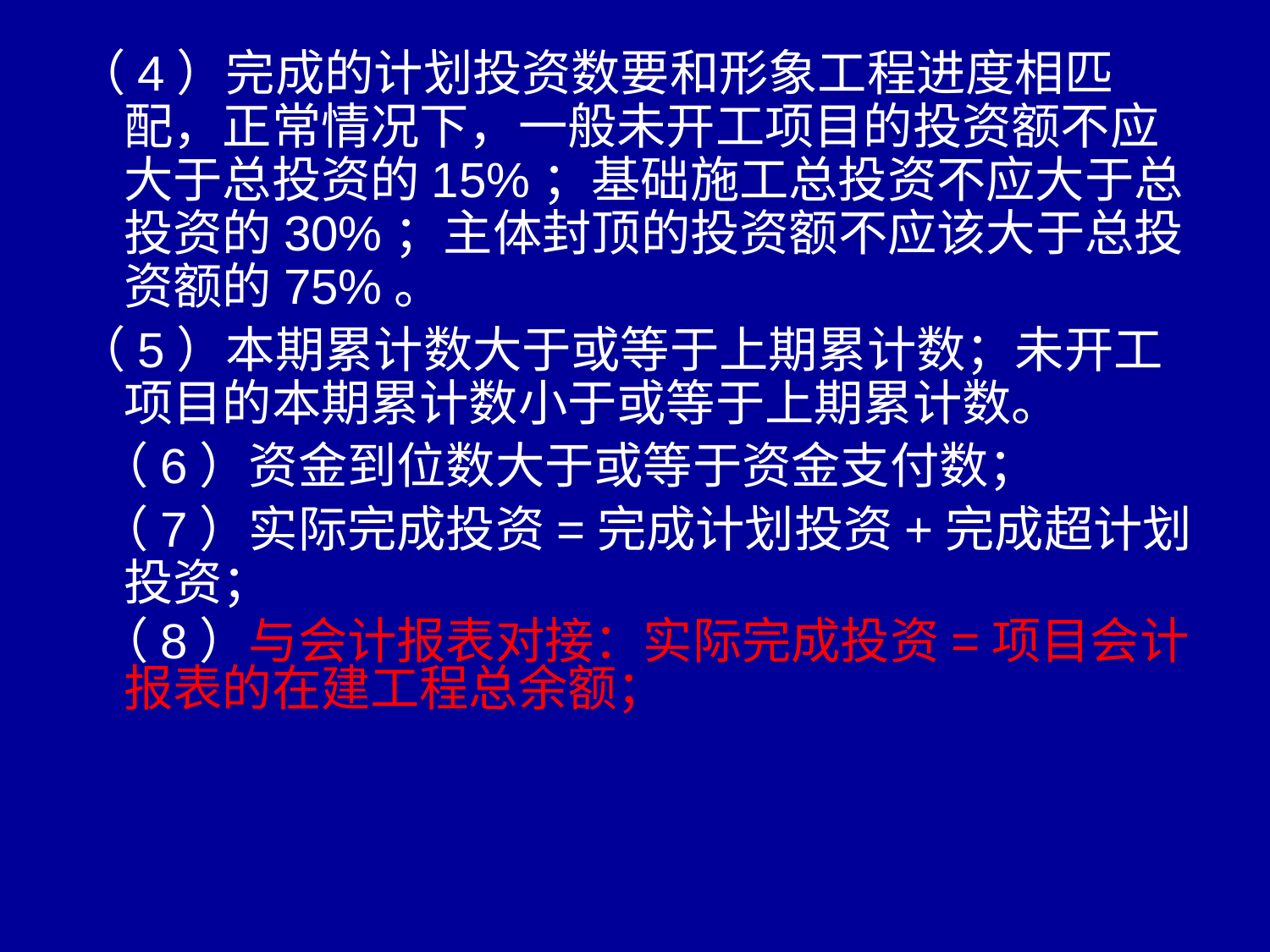

（4）完成的计划投资数要和形象工程进度相匹配，正常情况下，一般未开工项目的投资额不应大于总投资的15%；基础施工总投资不应大于总投资的30%；主体封顶的投资额不应该大于总投资额的75%。
（5）本期累计数大于或等于上期累计数；未开工项目的本期累计数小于或等于上期累计数。
 （6）资金到位数大于或等于资金支付数；
 （7）实际完成投资=完成计划投资+完成超计划投资；
 （8）与会计报表对接：实际完成投资=项目会计报表的在建工程总余额；